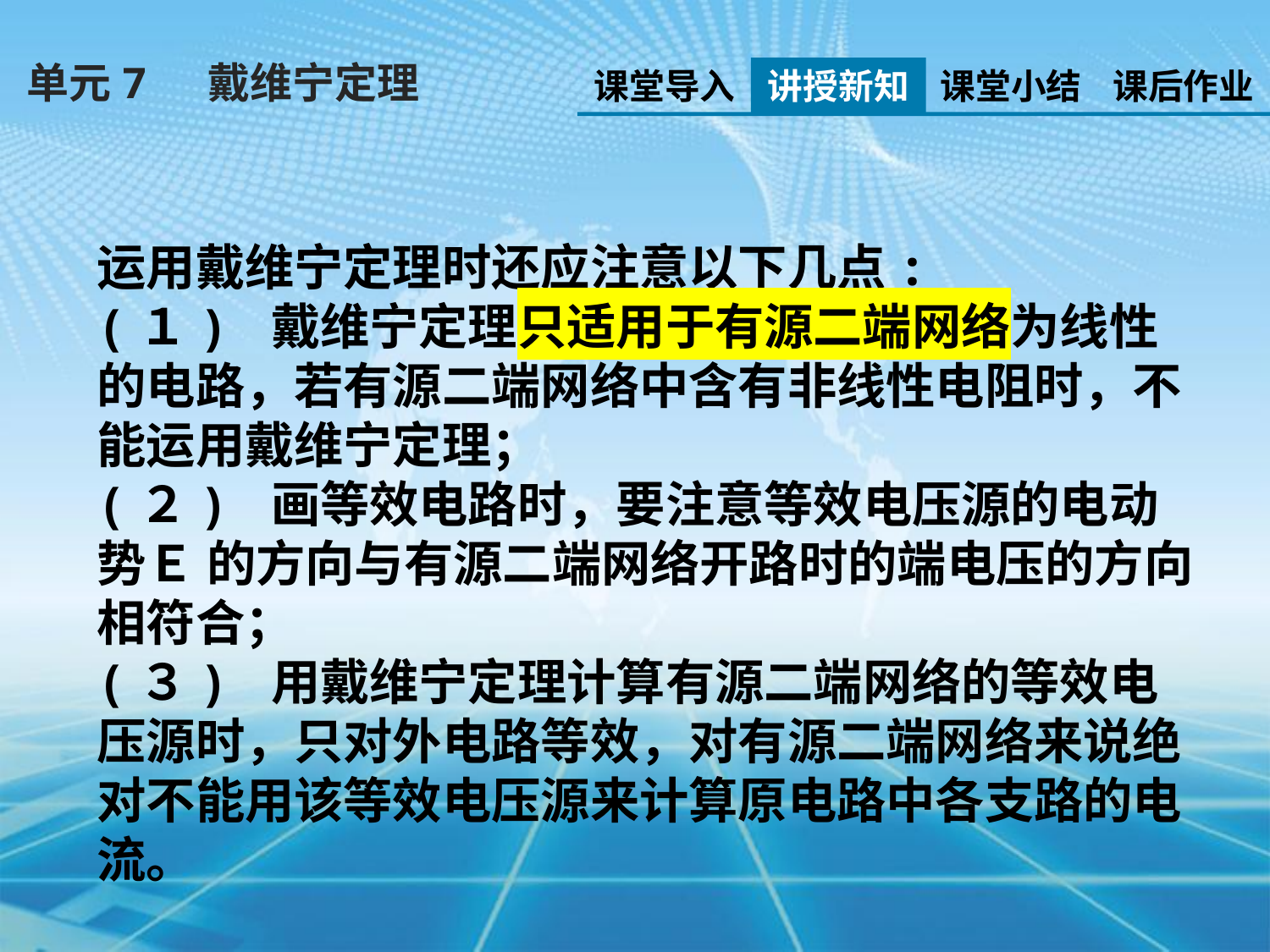

单元7  戴维宁定理
课堂导入
讲授新知
课堂小结
课后作业
运用戴维宁定理时还应注意以下几点:
(１) 戴维宁定理只适用于有源二端网络为线性的电路，若有源二端网络中含有非线性电阻时，不能运用戴维宁定理；
(２) 画等效电路时，要注意等效电压源的电动势Ｅ 的方向与有源二端网络开路时的端电压的方向相符合；
(３) 用戴维宁定理计算有源二端网络的等效电压源时，只对外电路等效，对有源二端网络来说绝对不能用该等效电压源来计算原电路中各支路的电流。